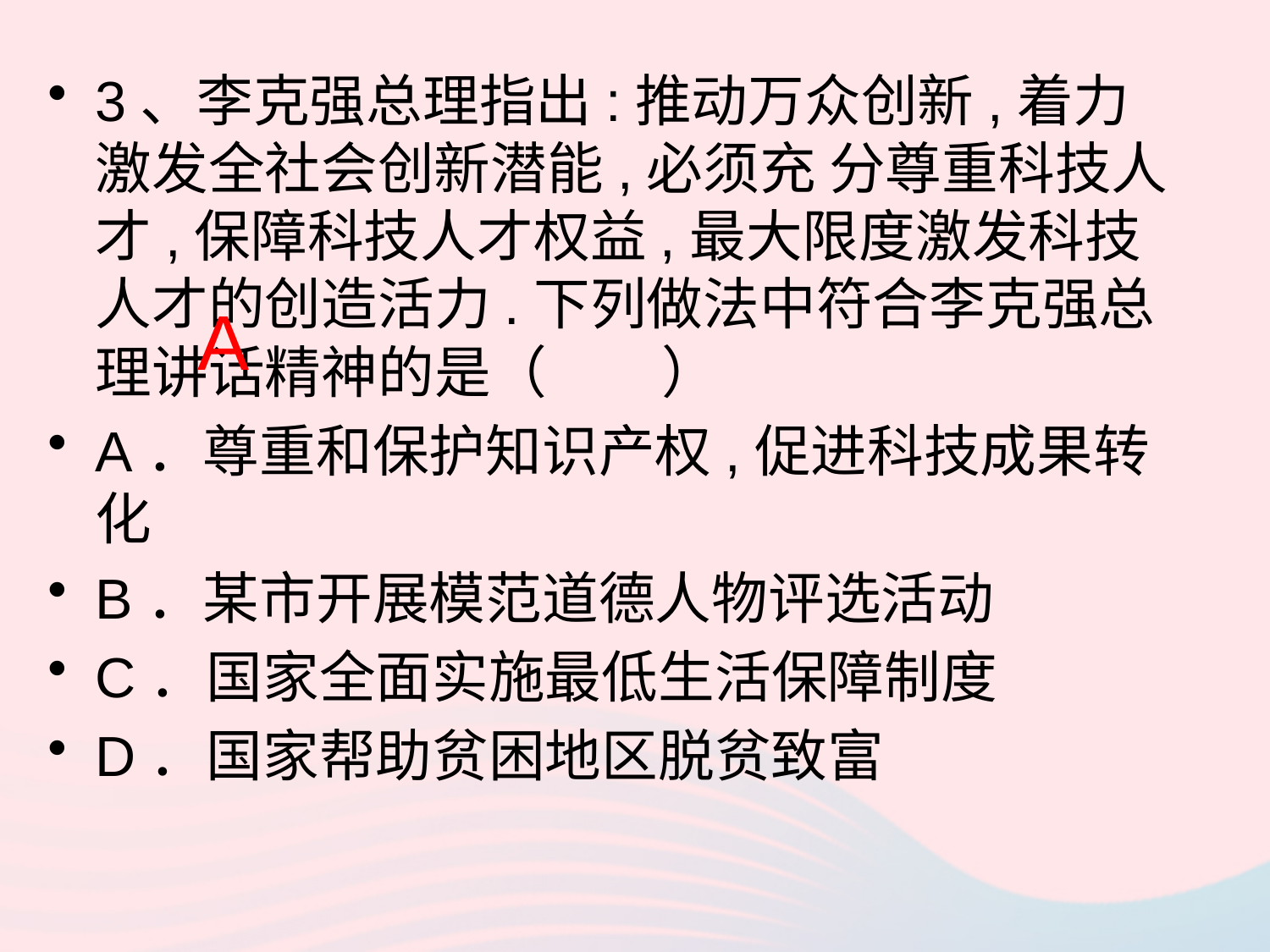

3、李克强总理指出:推动万众创新,着力激发全社会创新潜能,必须充 分尊重科技人才,保障科技人才权益,最大限度激发科技人才的创造活力.下列做法中符合李克强总理讲话精神的是（         ）
A．尊重和保护知识产权,促进科技成果转化
B．某市开展模范道德人物评选活动
C．国家全面实施最低生活保障制度
D．国家帮助贫困地区脱贫致富
A